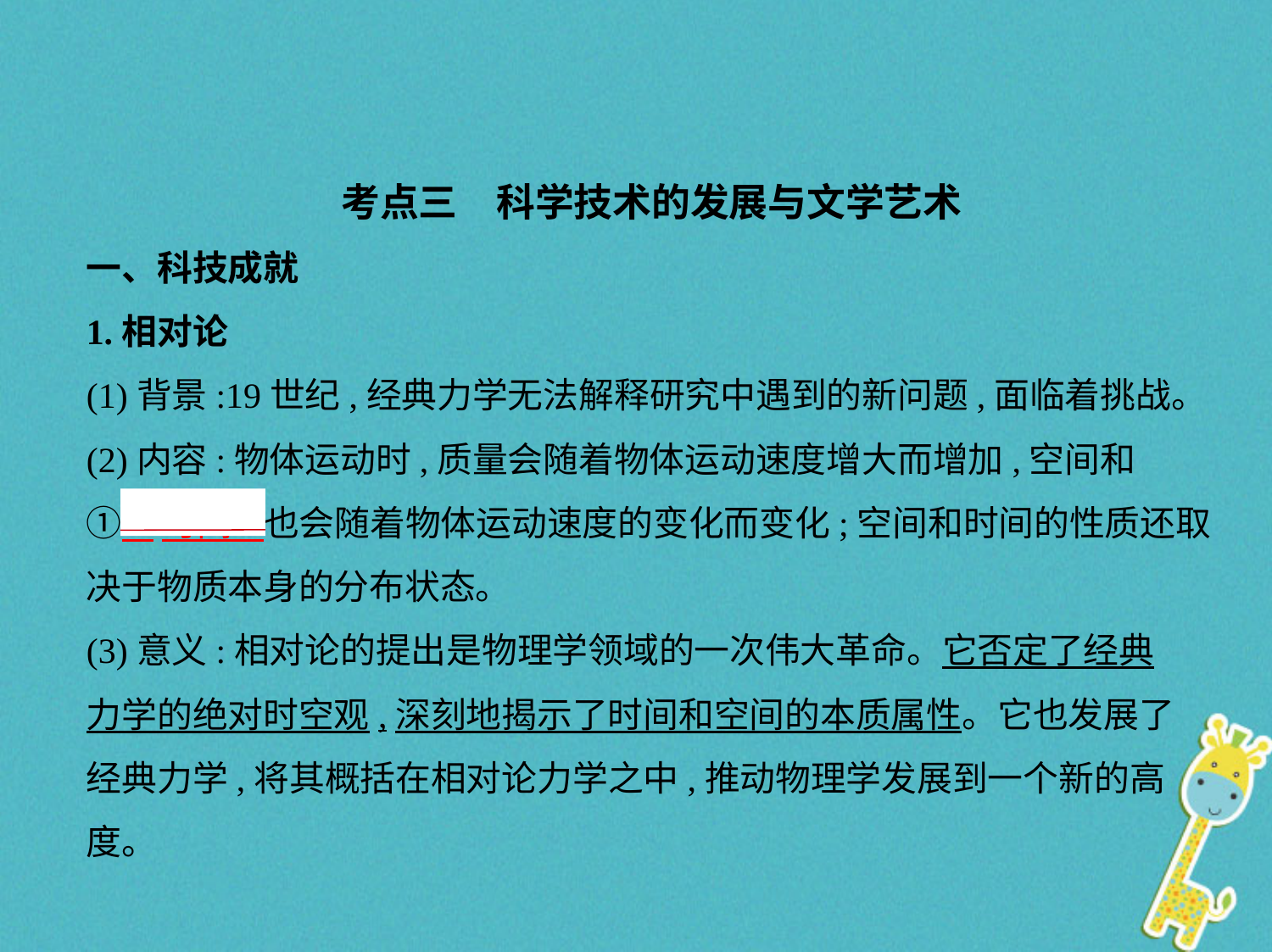

考点三　科学技术的发展与文学艺术
一、科技成就
1.相对论
(1)背景:19世纪,经典力学无法解释研究中遇到的新问题,面临着挑战。
(2)内容:物体运动时,质量会随着物体运动速度增大而增加,空间和
①    时间    也会随着物体运动速度的变化而变化;空间和时间的性质还取决于物质本身的分布状态。
(3)意义:相对论的提出是物理学领域的一次伟大革命。它否定了经典
力学的绝对时空观,深刻地揭示了时间和空间的本质属性。它也发展了
经典力学,将其概括在相对论力学之中,推动物理学发展到一个新的高度。